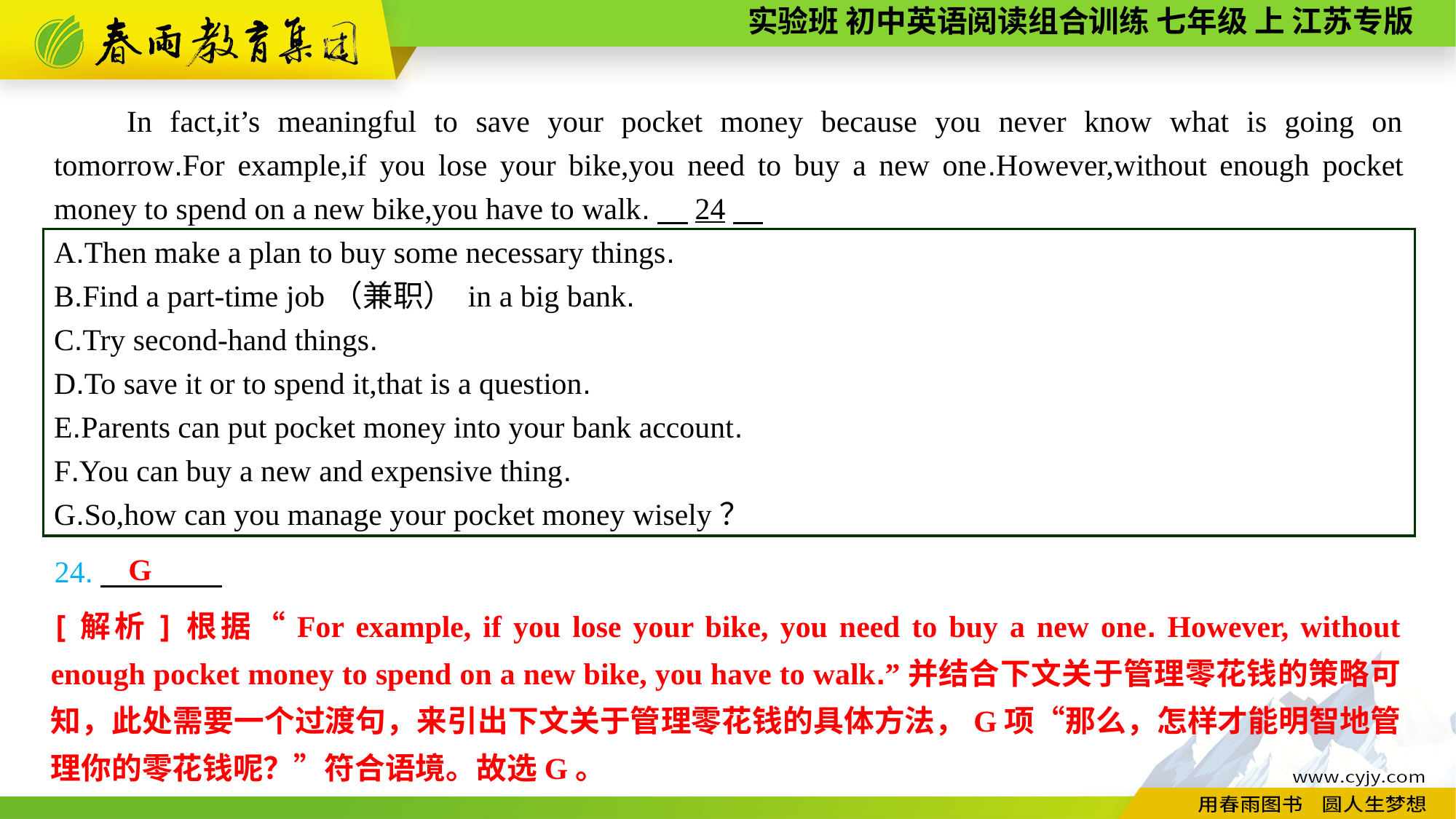

In fact,it’s meaningful to save your pocket money because you never know what is going on tomorrow.For example,if you lose your bike,you need to buy a new one.However,without enough pocket money to spend on a new bike,you have to walk.　24
A.Then make a plan to buy some necessary things.
B.Find a part-time job（兼职） in a big bank.
C.Try second-hand things.
D.To save it or to spend it,that is a question.
E.Parents can put pocket money into your bank account.
F.You can buy a new and expensive thing.
G.So,how can you manage your pocket money wisely？

G
24.
[解析]根据“For example, if you lose your bike, you need to buy a new one. However, without enough pocket money to spend on a new bike, you have to walk.”并结合下文关于管理零花钱的策略可知，此处需要一个过渡句，来引出下文关于管理零花钱的具体方法，G项“那么，怎样才能明智地管理你的零花钱呢？”符合语境。故选G。